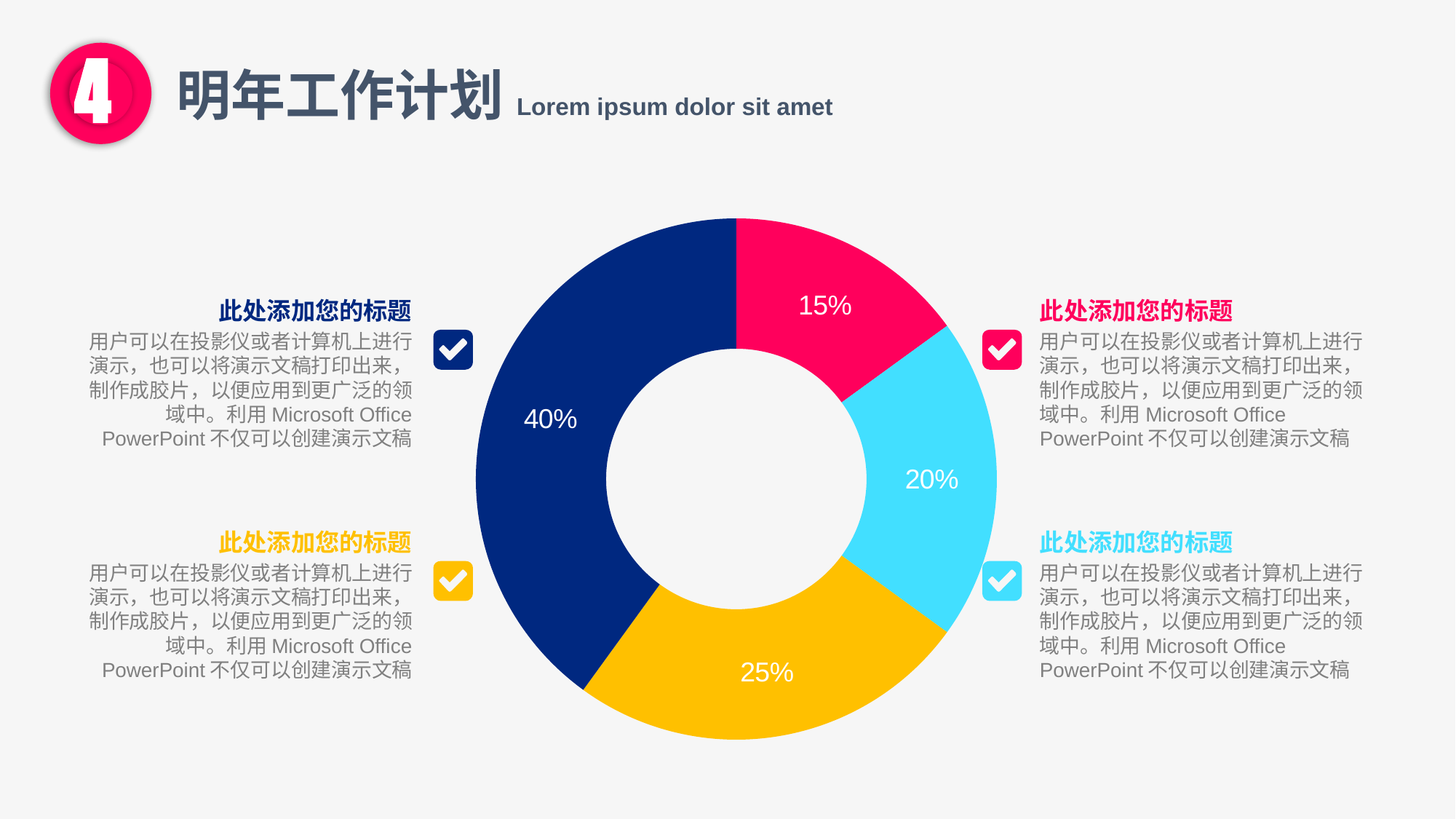

4
明年工作计划Lorem ipsum dolor sit amet

### Chart

| Category | Sales |
|---|---|
| 1st Qtr | 15.0 |
| 2nd Qtr | 20.0 |
| 3nd Qtr | 25.0 |
| 4nd Qtr | 40.0 |
此处添加您的标题
用户可以在投影仪或者计算机上进行演示，也可以将演示文稿打印出来，制作成胶片，以便应用到更广泛的领域中。利用Microsoft Office PowerPoint不仅可以创建演示文稿
此处添加您的标题
用户可以在投影仪或者计算机上进行演示，也可以将演示文稿打印出来，制作成胶片，以便应用到更广泛的领域中。利用Microsoft Office PowerPoint不仅可以创建演示文稿

此处添加您的标题
用户可以在投影仪或者计算机上进行演示，也可以将演示文稿打印出来，制作成胶片，以便应用到更广泛的领域中。利用Microsoft Office PowerPoint不仅可以创建演示文稿
此处添加您的标题
用户可以在投影仪或者计算机上进行演示，也可以将演示文稿打印出来，制作成胶片，以便应用到更广泛的领域中。利用Microsoft Office PowerPoint不仅可以创建演示文稿